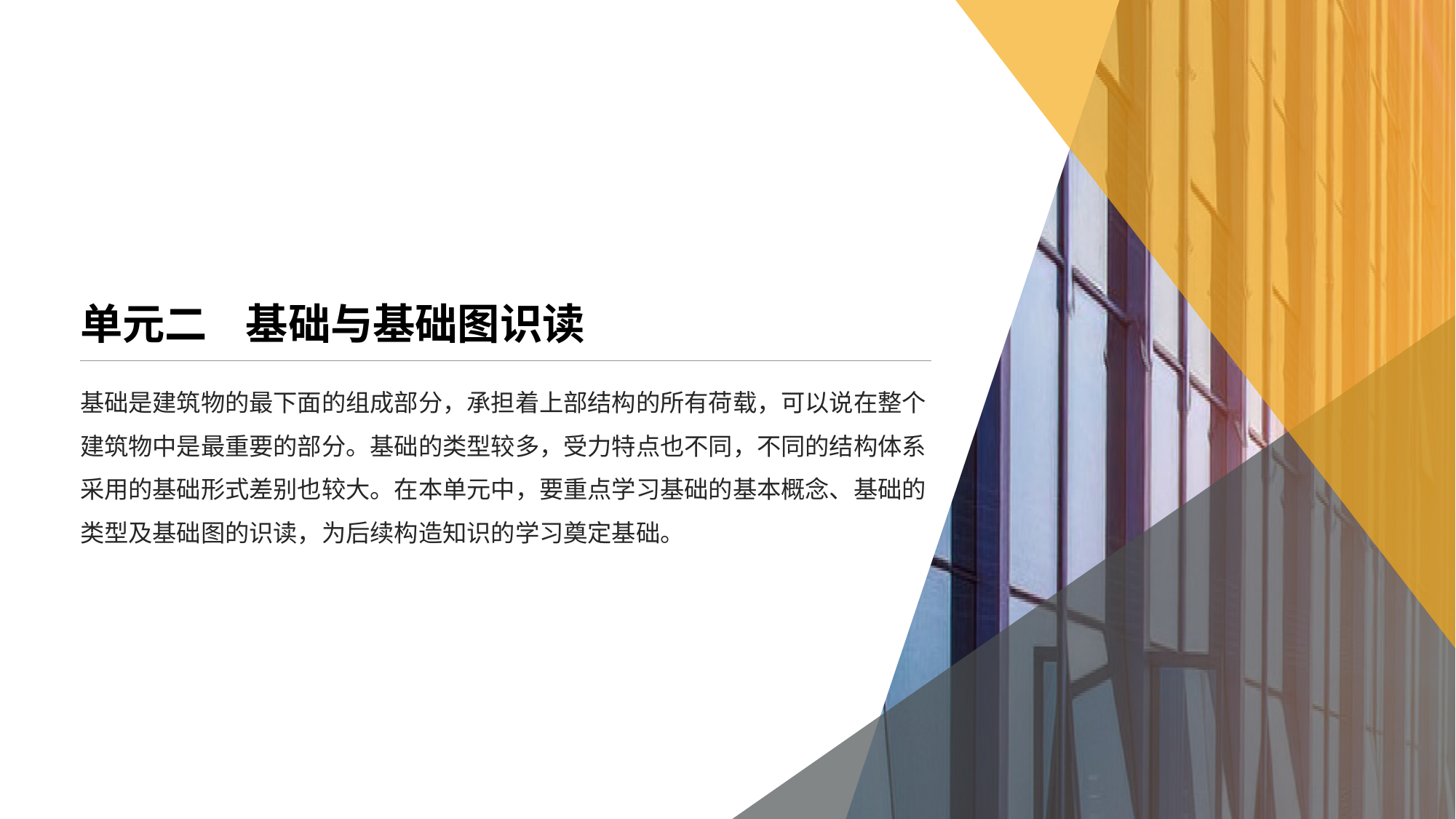

# 单元二    基础与基础图识读
基础是建筑物的最下面的组成部分，承担着上部结构的所有荷载，可以说在整个建筑物中是最重要的部分。基础的类型较多，受力特点也不同，不同的结构体系采用的基础形式差别也较大。在本单元中，要重点学习基础的基本概念、基础的类型及基础图的识读，为后续构造知识的学习奠定基础。